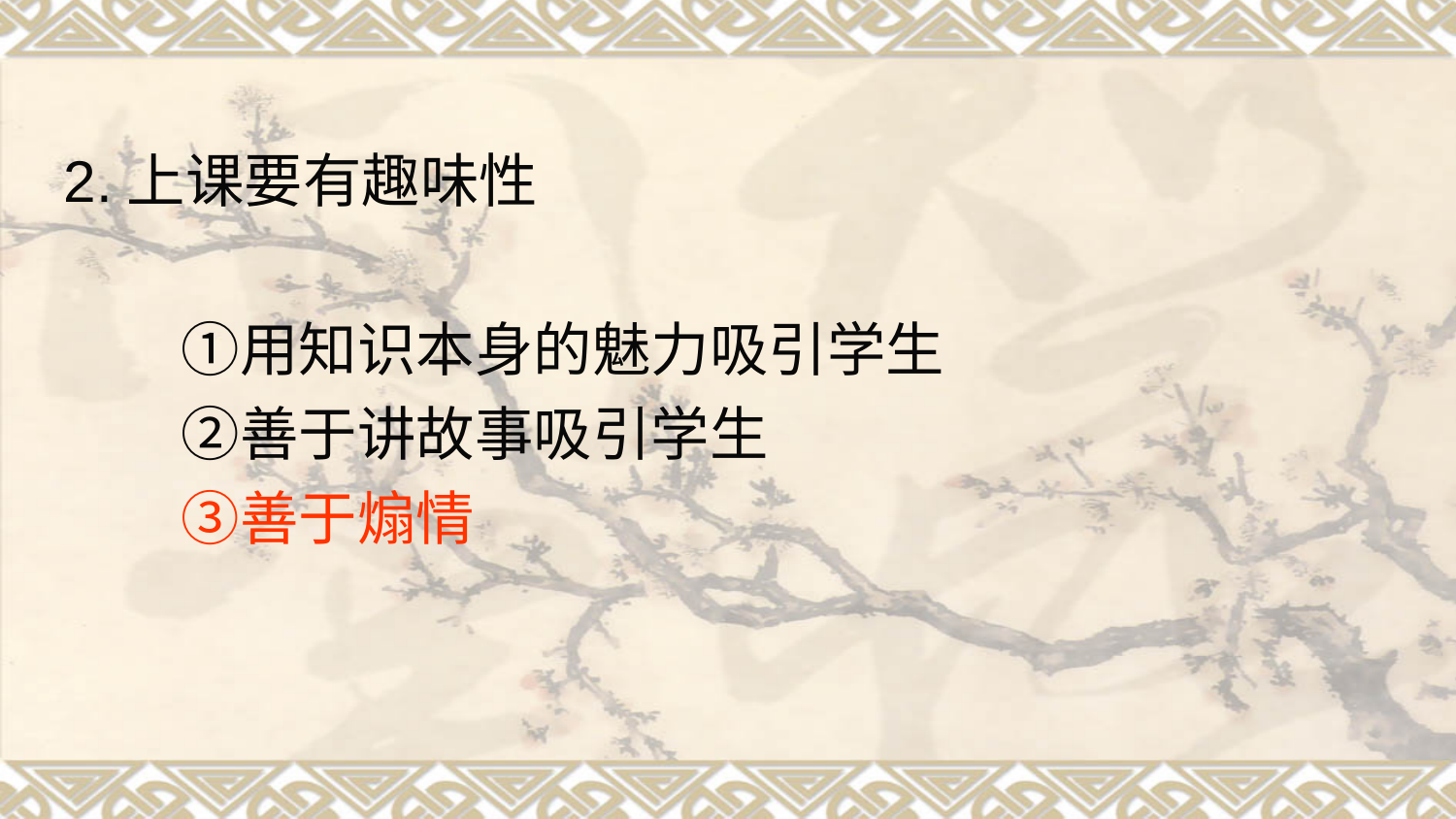

# 2.上课要有趣味性 　　①用知识本身的魅力吸引学生 　　②善于讲故事吸引学生 　　③善于煽情